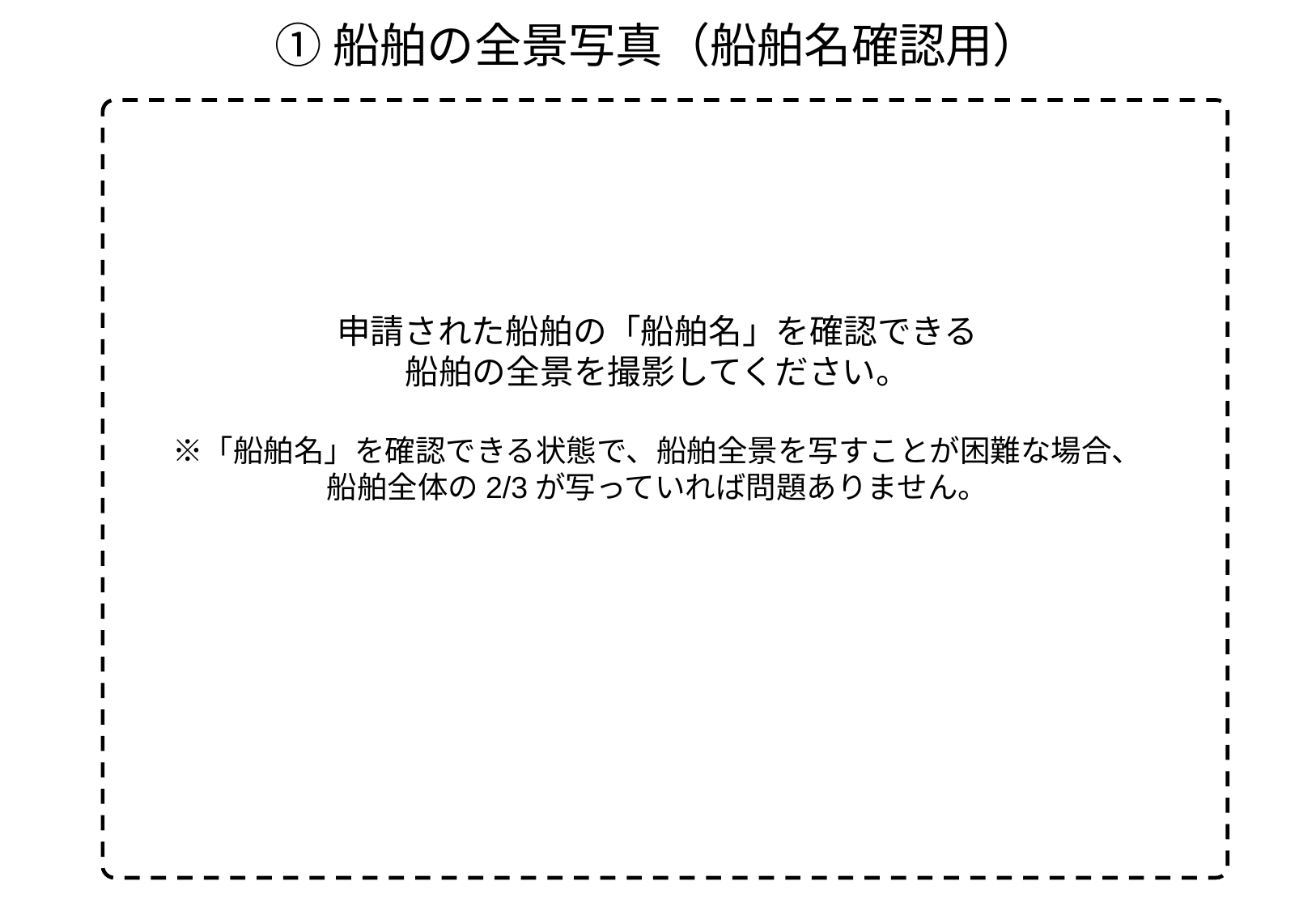

①船舶の全景写真（船舶名確認用）

申請された船舶の「船舶名」を確認できる
船舶の全景を撮影してください。
※「船舶名」を確認できる状態で、船舶全景を写すことが困難な場合、
船舶全体の2/3が写っていれば問題ありません。